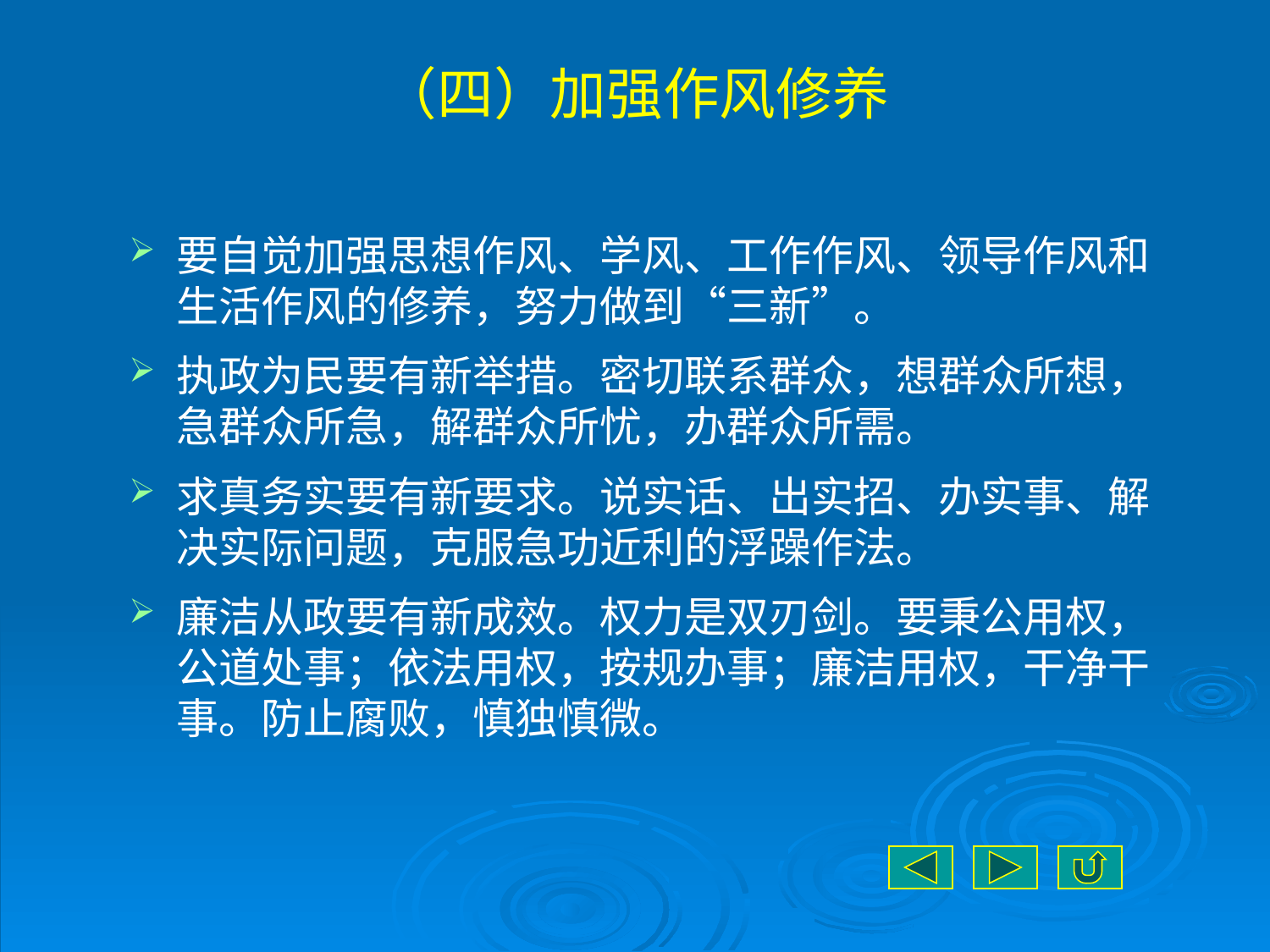

# （四）加强作风修养
要自觉加强思想作风、学风、工作作风、领导作风和生活作风的修养，努力做到“三新”。
执政为民要有新举措。密切联系群众，想群众所想，急群众所急，解群众所忧，办群众所需。
求真务实要有新要求。说实话、出实招、办实事、解决实际问题，克服急功近利的浮躁作法。
廉洁从政要有新成效。权力是双刃剑。要秉公用权，公道处事；依法用权，按规办事；廉洁用权，干净干事。防止腐败，慎独慎微。